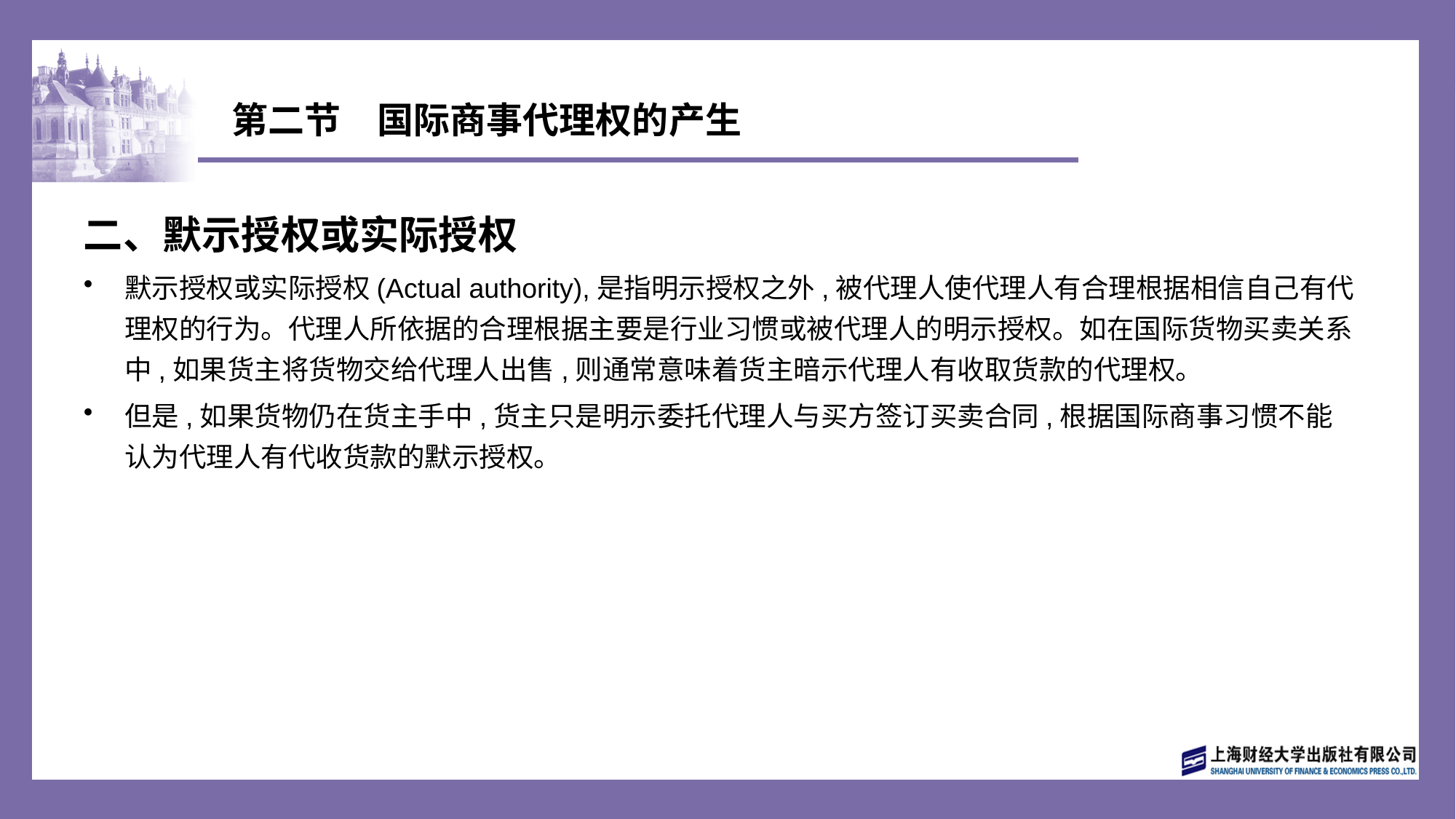

# 第二节　国际商事代理权的产生
二、默示授权或实际授权
默示授权或实际授权(Actual authority),是指明示授权之外,被代理人使代理人有合理根据相信自己有代理权的行为。代理人所依据的合理根据主要是行业习惯或被代理人的明示授权。如在国际货物买卖关系中,如果货主将货物交给代理人出售,则通常意味着货主暗示代理人有收取货款的代理权。
但是,如果货物仍在货主手中,货主只是明示委托代理人与买方签订买卖合同,根据国际商事习惯不能认为代理人有代收货款的默示授权。